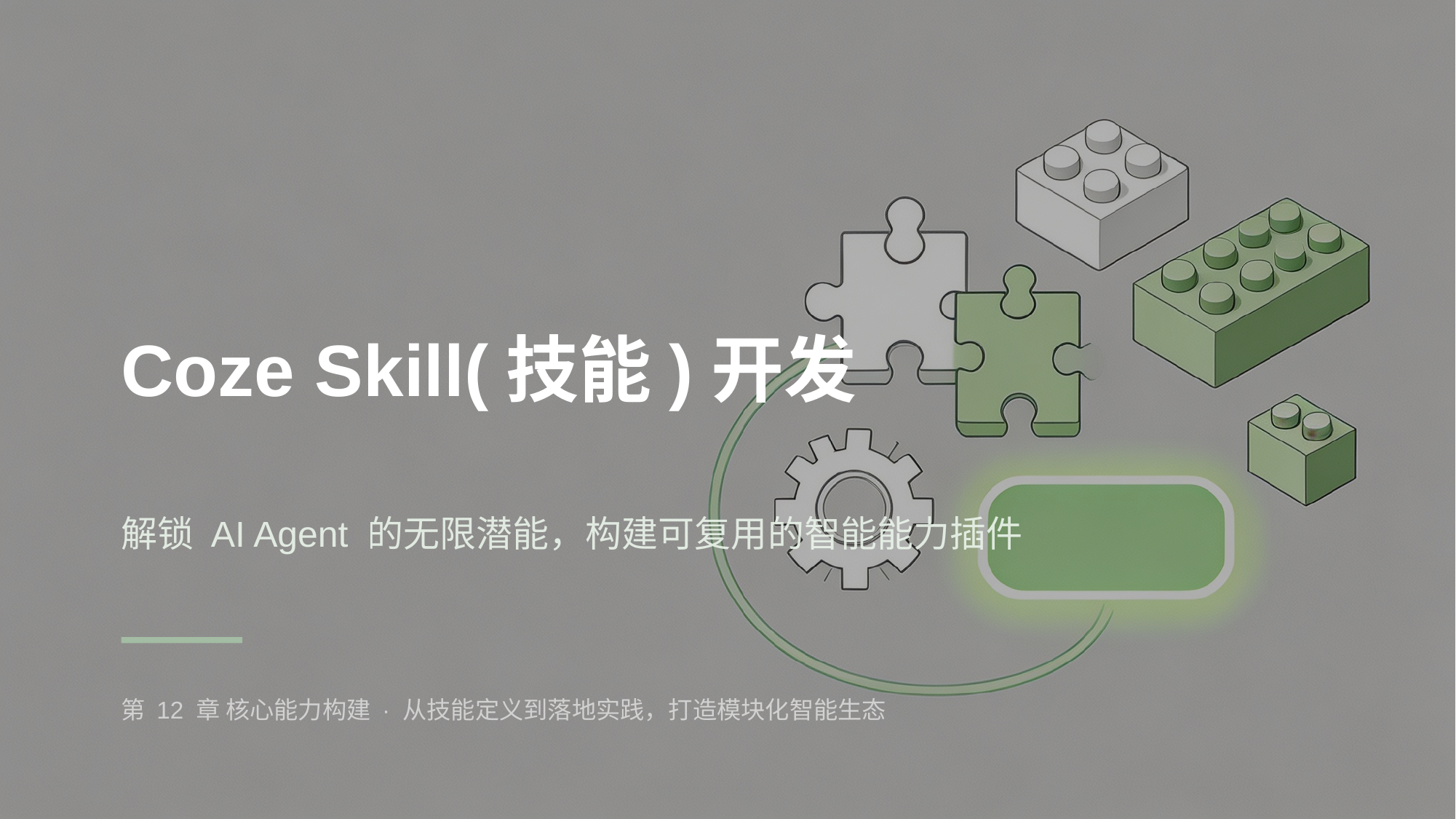

Coze Skill(技能)开发
解锁 AI Agent 的无限潜能，构建可复用的智能能力插件

第 12 章 核心能力构建 · 从技能定义到落地实践，打造模块化智能生态